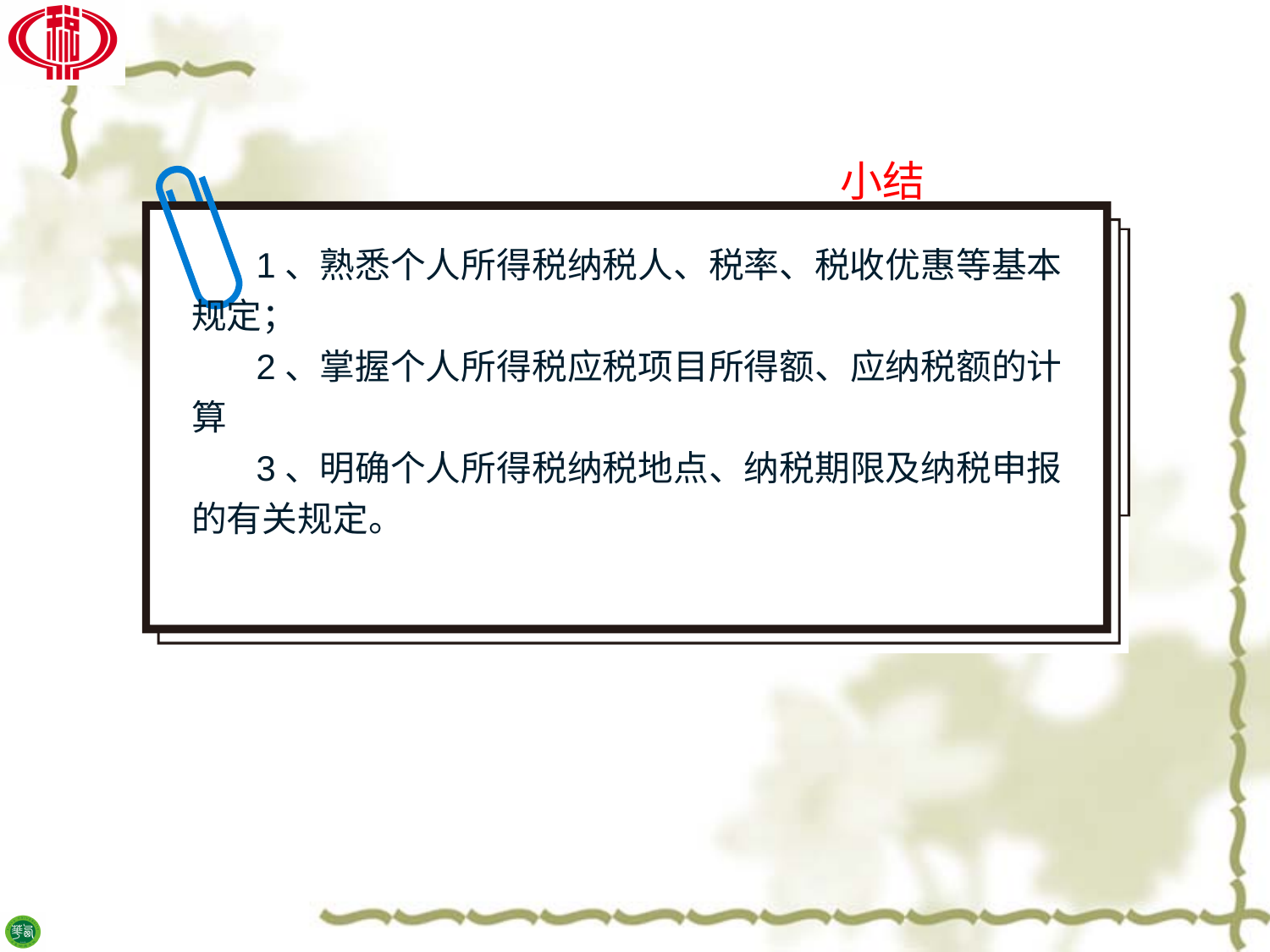

# 小结

1、熟悉个人所得税纳税人、税率、税收优惠等基本规定；
2、掌握个人所得税应税项目所得额、应纳税额的计算
3、明确个人所得税纳税地点、纳税期限及纳税申报的有关规定。